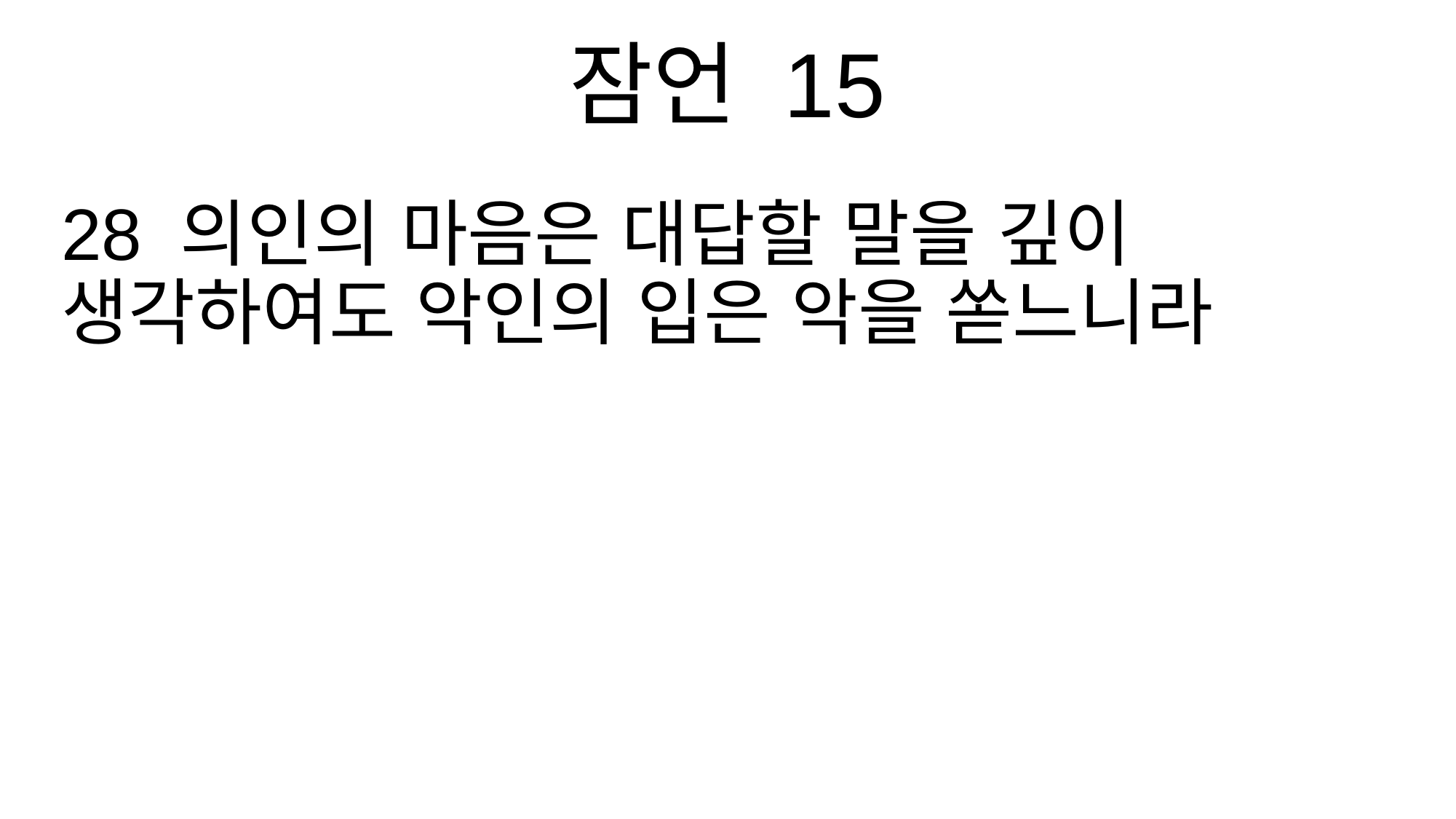

잠언 15
28 의인의 마음은 대답할 말을 깊이 생각하여도 악인의 입은 악을 쏟느니라